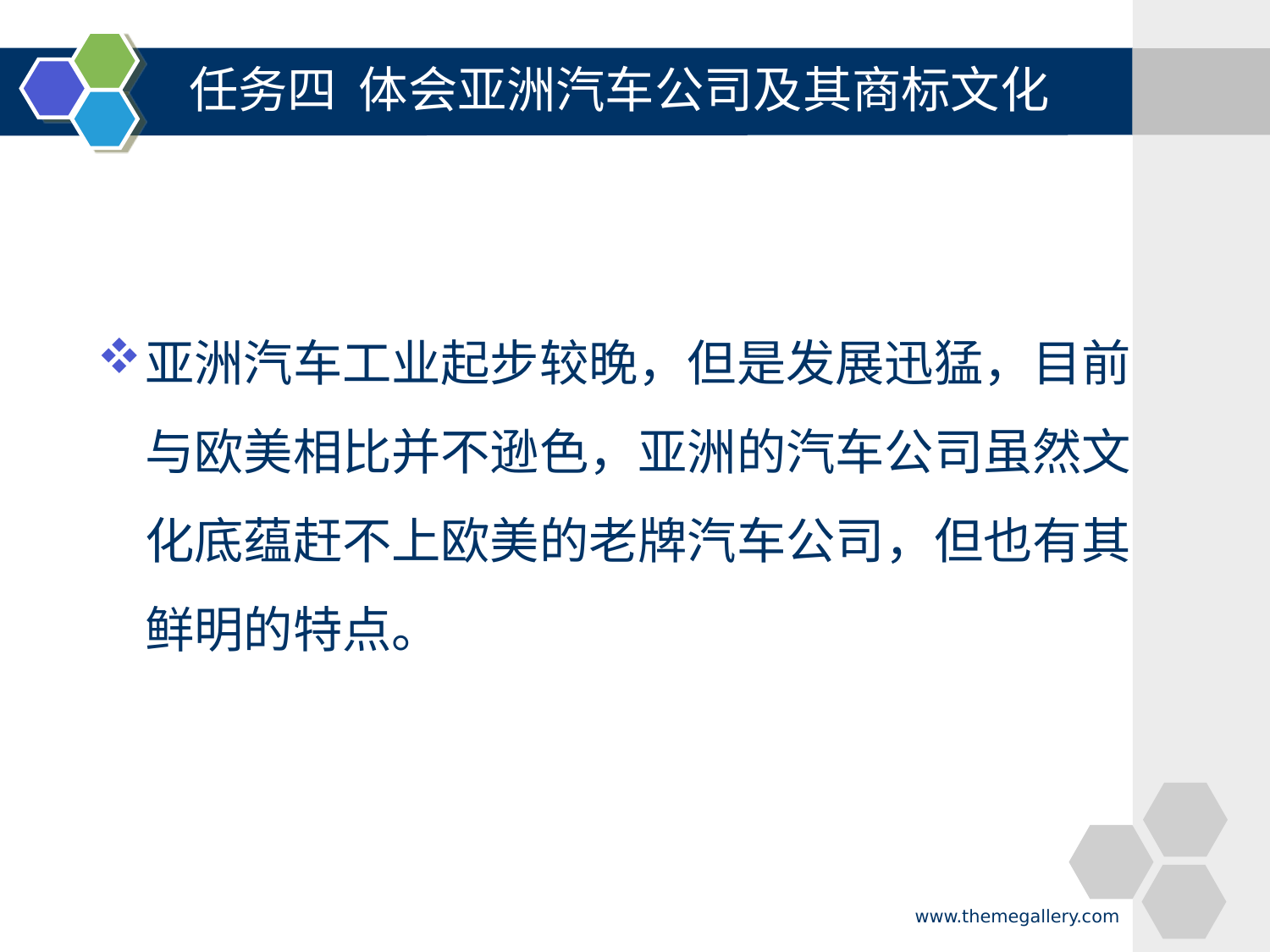

任务四  体会亚洲汽车公司及其商标文化
亚洲汽车工业起步较晚，但是发展迅猛，目前与欧美相比并不逊色，亚洲的汽车公司虽然文化底蕴赶不上欧美的老牌汽车公司，但也有其鲜明的特点。
www.themegallery.com